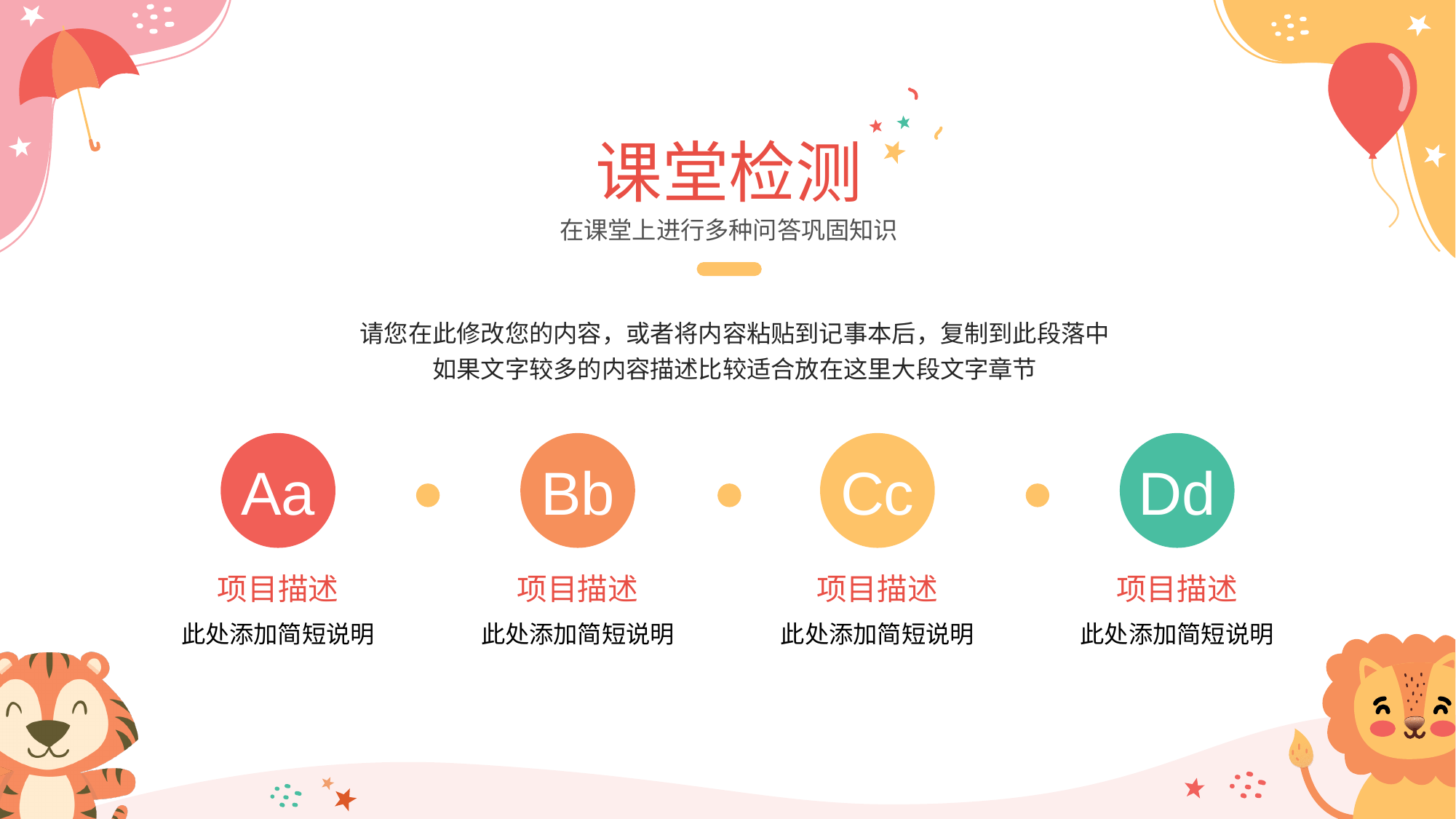

课堂检测
在课堂上进行多种问答巩固知识

请您在此修改您的内容，或者将内容粘贴到记事本后，复制到此段落中
如果文字较多的内容描述比较适合放在这里大段文字章节
Aa
Bb
Cc
Dd

项目描述
项目描述
项目描述
项目描述
此处添加简短说明
此处添加简短说明
此处添加简短说明
此处添加简短说明